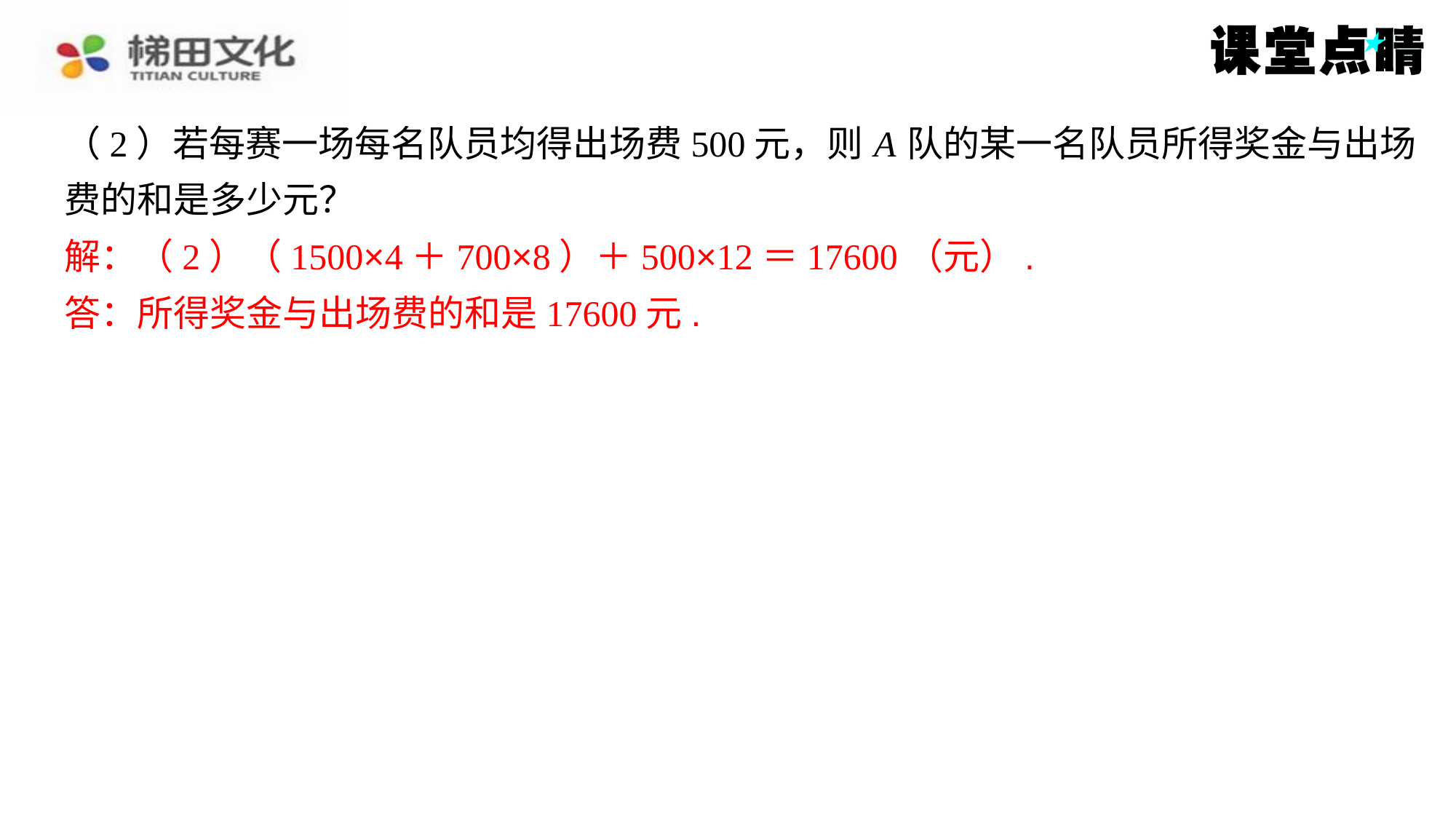

（2）若每赛一场每名队员均得出场费500元，则 A 队的某一名队员所得奖金与出场
费的和是多少元？
解：（2）（1500×4＋700×8）＋500×12＝17600（元）.
答：所得奖金与出场费的和是17600元.
解：（2）（1500×4＋700×8）＋500×12＝17600（元）.
答：所得奖金与出场费的和是17600元.